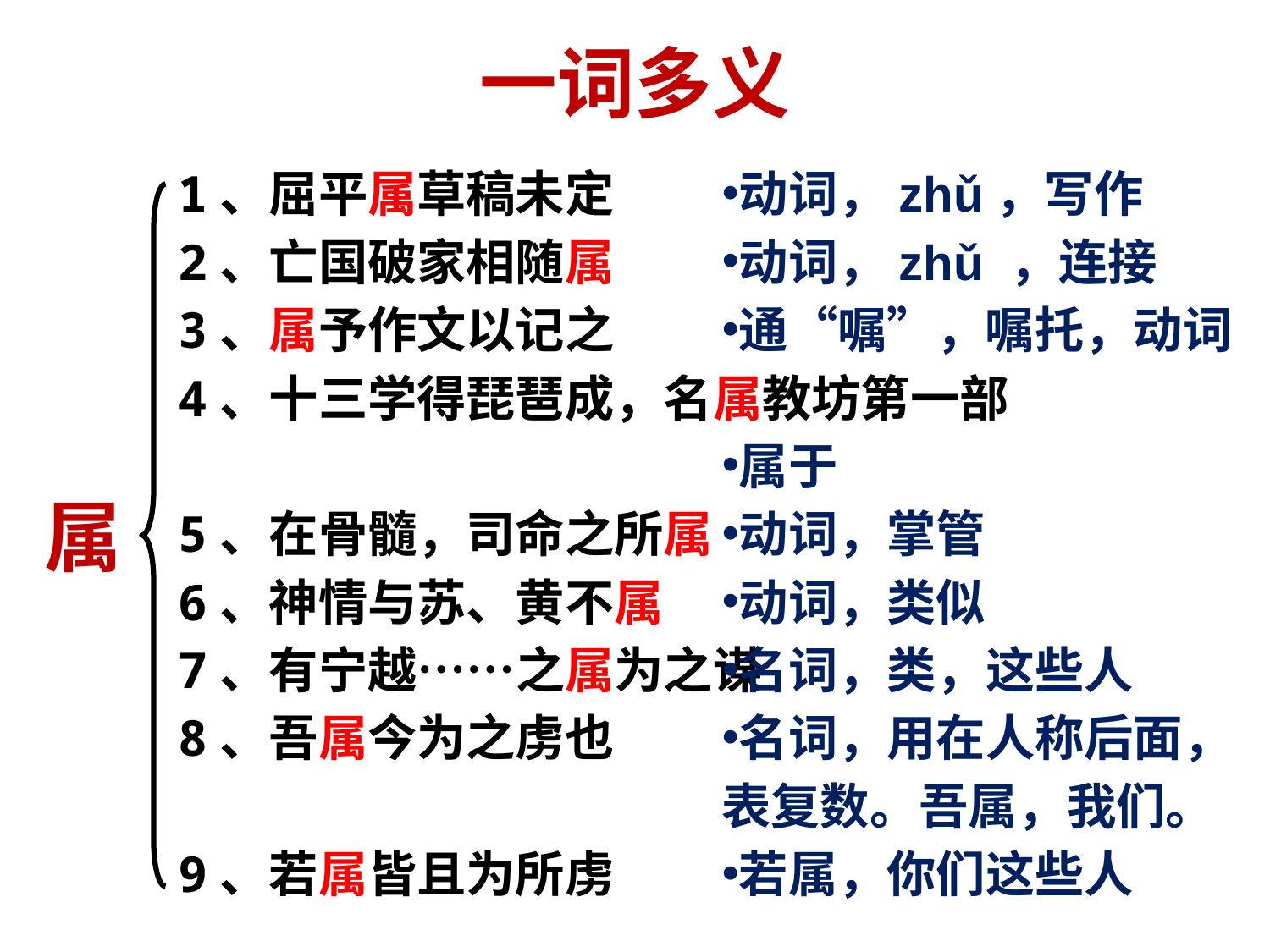

# 一词多义
1、屈平属草稿未定
2、亡国破家相随属
3、属予作文以记之
4、十三学得琵琶成，名属教坊第一部

5、在骨髓，司命之所属
6、神情与苏、黄不属
7、有宁越……之属为之谋
8、吾属今为之虏也

9、若属皆且为所虏
动词，zhǔ，写作
动词，zhǔ ，连接
通“嘱”，嘱托，动词

属于
动词，掌管
动词，类似
名词，类，这些人
名词，用在人称后面，
表复数。吾属，我们。
若属，你们这些人

属